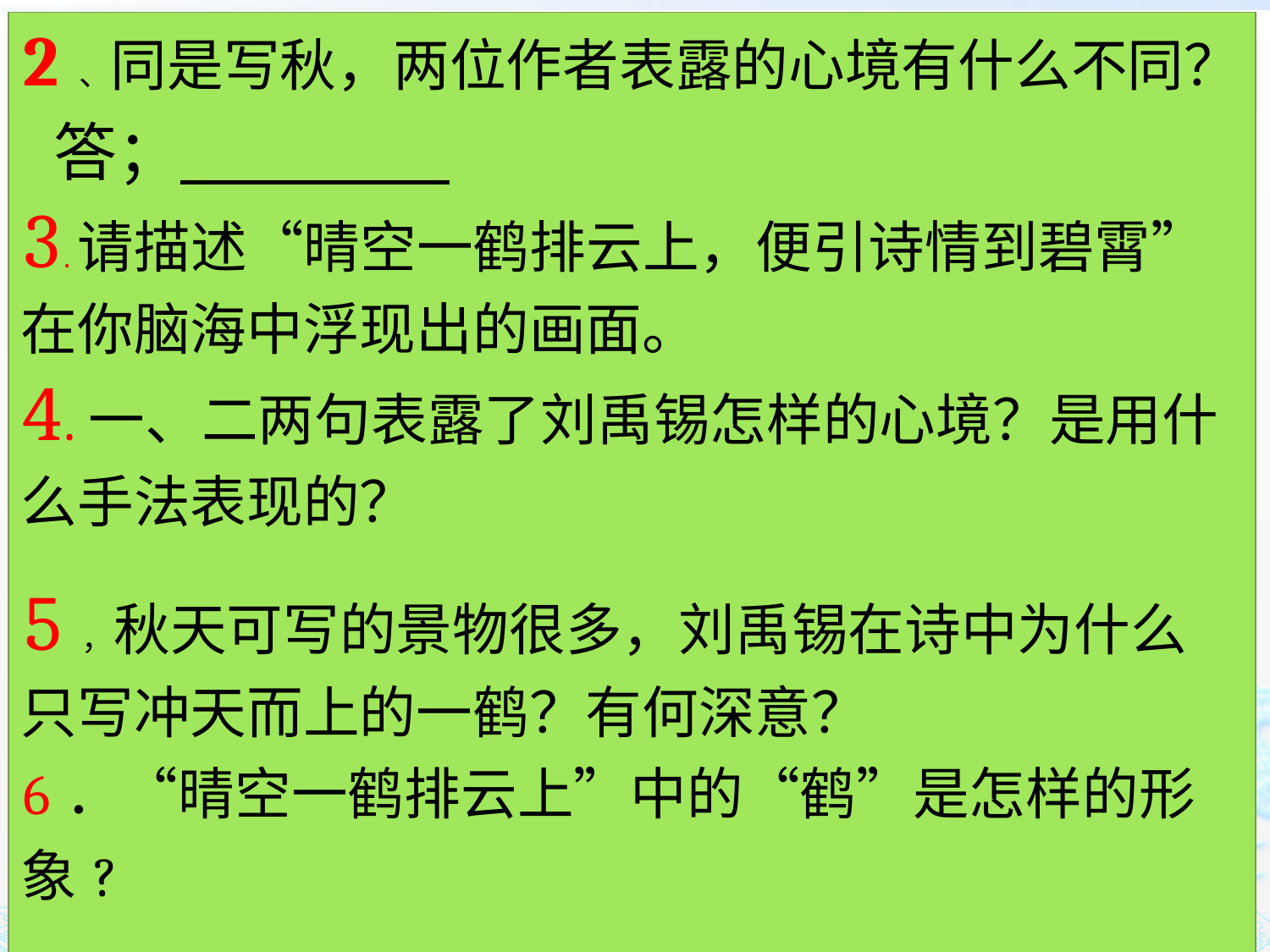

| 2、同是写秋，两位作者表露的心境有什么不同？  答； 3.请描述“晴空一鹤排云上，便引诗情到碧霄”在你脑海中浮现出的画面。 4.一、二两句表露了刘禹锡怎样的心境？是用什么手法表现的？ 5，秋天可写的景物很多，刘禹锡在诗中为什么只写冲天而上的一鹤？有何深意？ 6．“晴空一鹤排云上”中的“鹤”是怎样的形象? |
| --- |
#